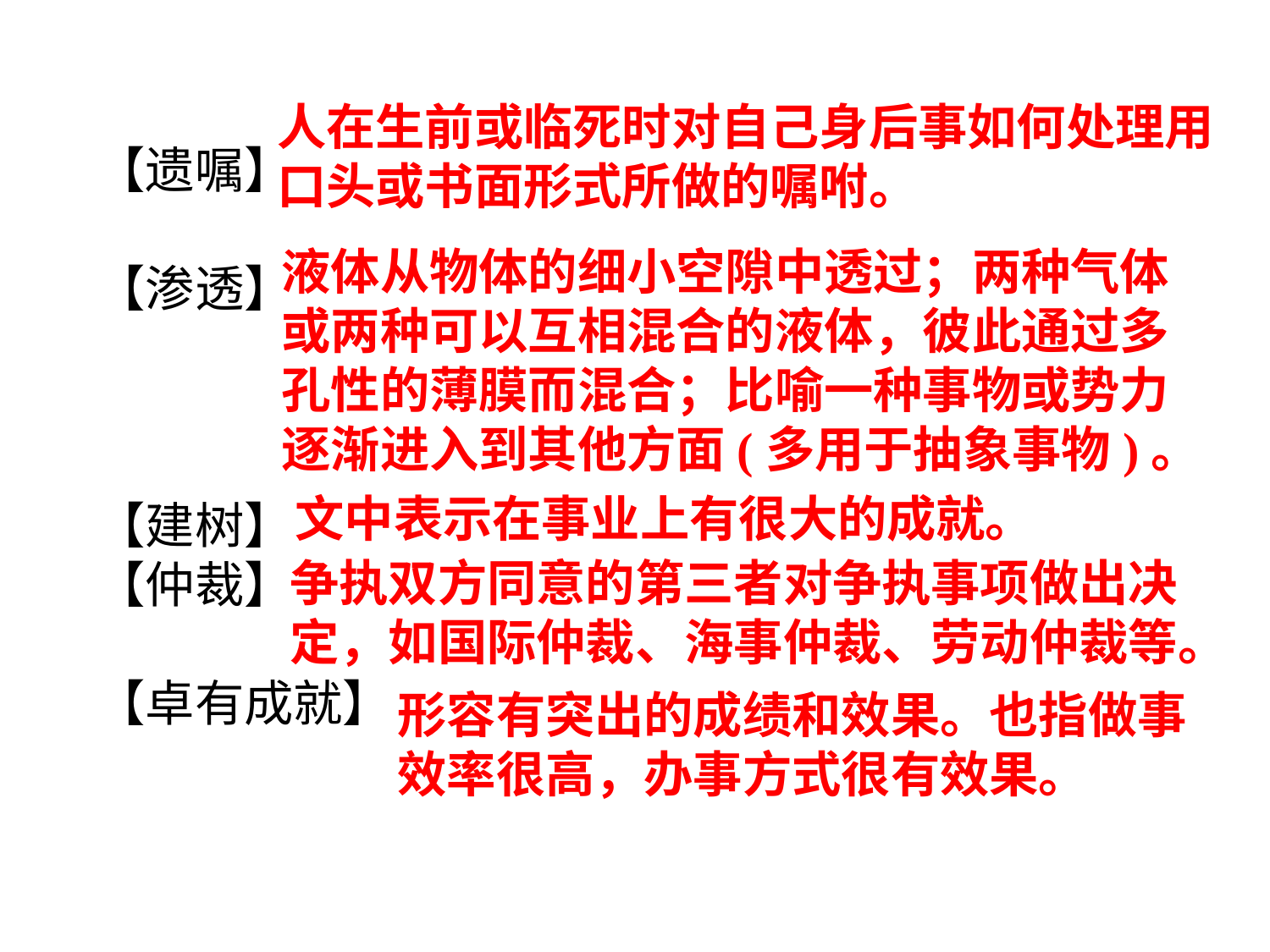

人在生前或临死时对自己身后事如何处理用口头或书面形式所做的嘱咐。
【遗嘱】

【渗透】

【建树】
【仲裁】

【卓有成就】
液体从物体的细小空隙中透过；两种气体或两种可以互相混合的液体，彼此通过多孔性的薄膜而混合；比喻一种事物或势力逐渐进入到其他方面(多用于抽象事物)。
文中表示在事业上有很大的成就。
争执双方同意的第三者对争执事项做出决定，如国际仲裁、海事仲裁、劳动仲裁等。
形容有突出的成绩和效果。也指做事效率很高，办事方式很有效果。